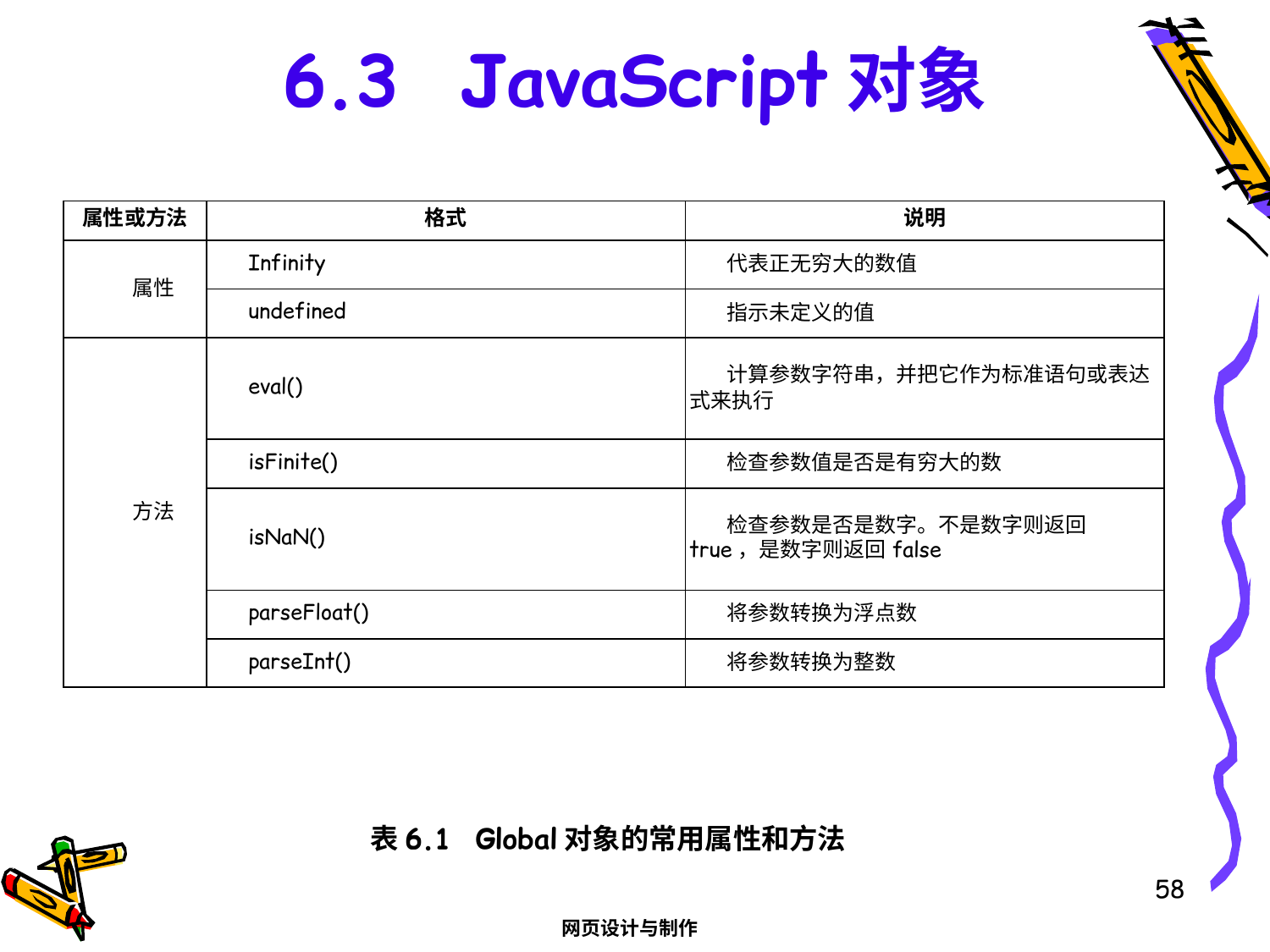

# 6.3  JavaScript对象
| 属性或方法 | 格式 | 说明 |
| --- | --- | --- |
| 属性 | Infinity | 代表正无穷大的数值 |
|  | undefined | 指示未定义的值 |
| 方法 | eval() | 计算参数字符串，并把它作为标准语句或表达式来执行 |
|  | isFinite() | 检查参数值是否是有穷大的数 |
|  | isNaN() | 检查参数是否是数字。不是数字则返回true，是数字则返回false |
|  | parseFloat() | 将参数转换为浮点数 |
|  | parseInt() | 将参数转换为整数 |
表6.1  Global对象的常用属性和方法
58
网页设计与制作